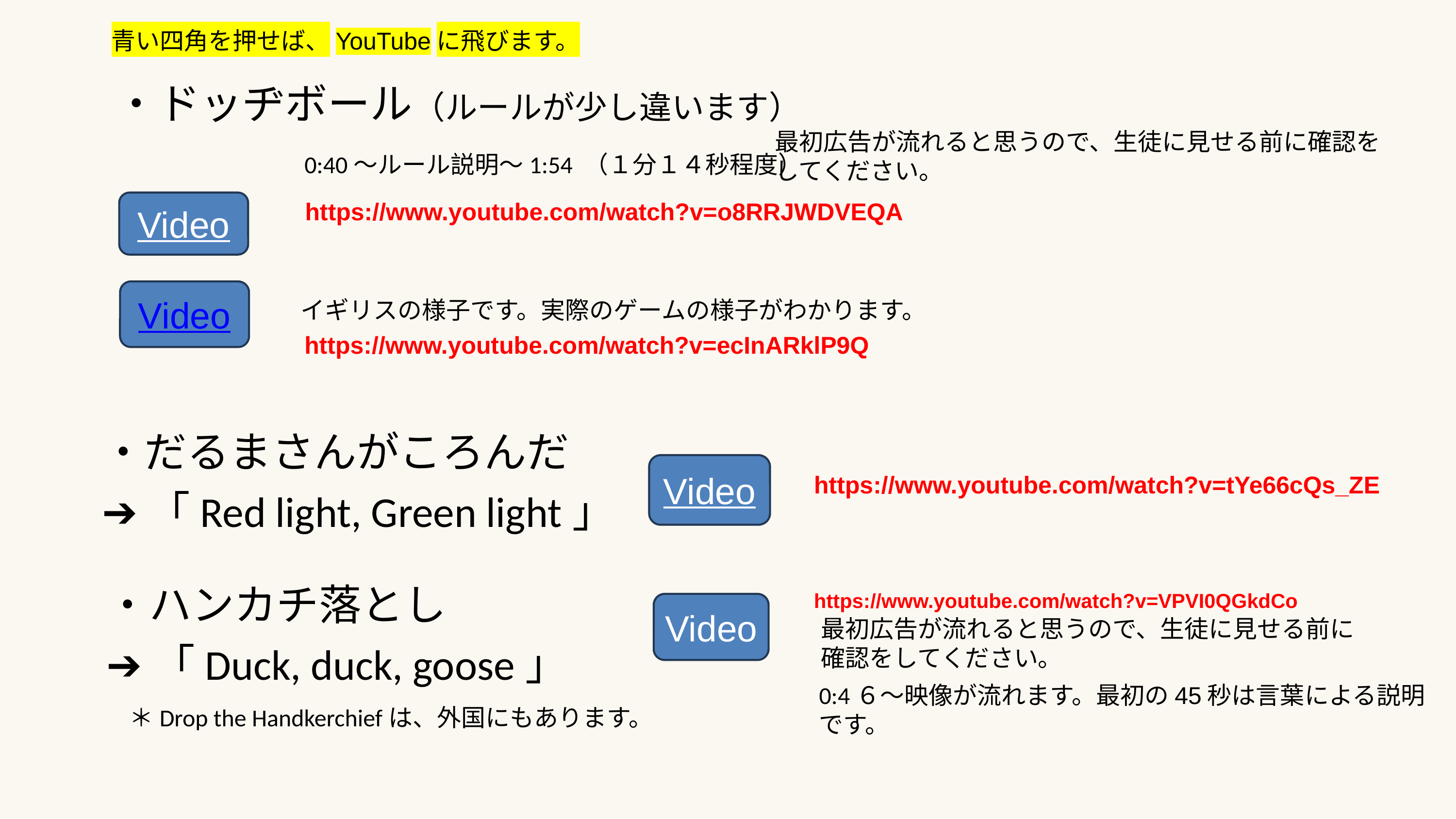

青い四角を押せば、YouTubeに飛びます。
・ドッヂボール（ルールが少し違います）
最初広告が流れると思うので、生徒に見せる前に確認をしてください。
0:40～ルール説明～1:54 （１分１４秒程度）
Video
https://www.youtube.com/watch?v=o8RRJWDVEQA
Video
イギリスの様子です。実際のゲームの様子がわかります。
https://www.youtube.com/watch?v=ecInARklP9Q
・だるまさんがころんだ
➔「Red light, Green light」
Video
https://www.youtube.com/watch?v=tYe66cQs_ZE
・ハンカチ落とし
➔「Duck, duck, goose」
https://www.youtube.com/watch?v=VPVI0QGkdCo
Video
最初広告が流れると思うので、生徒に見せる前に確認をしてください。
0:4６～映像が流れます。最初の45秒は言葉による説明です。
＊Drop the Handkerchiefは、外国にもあります。